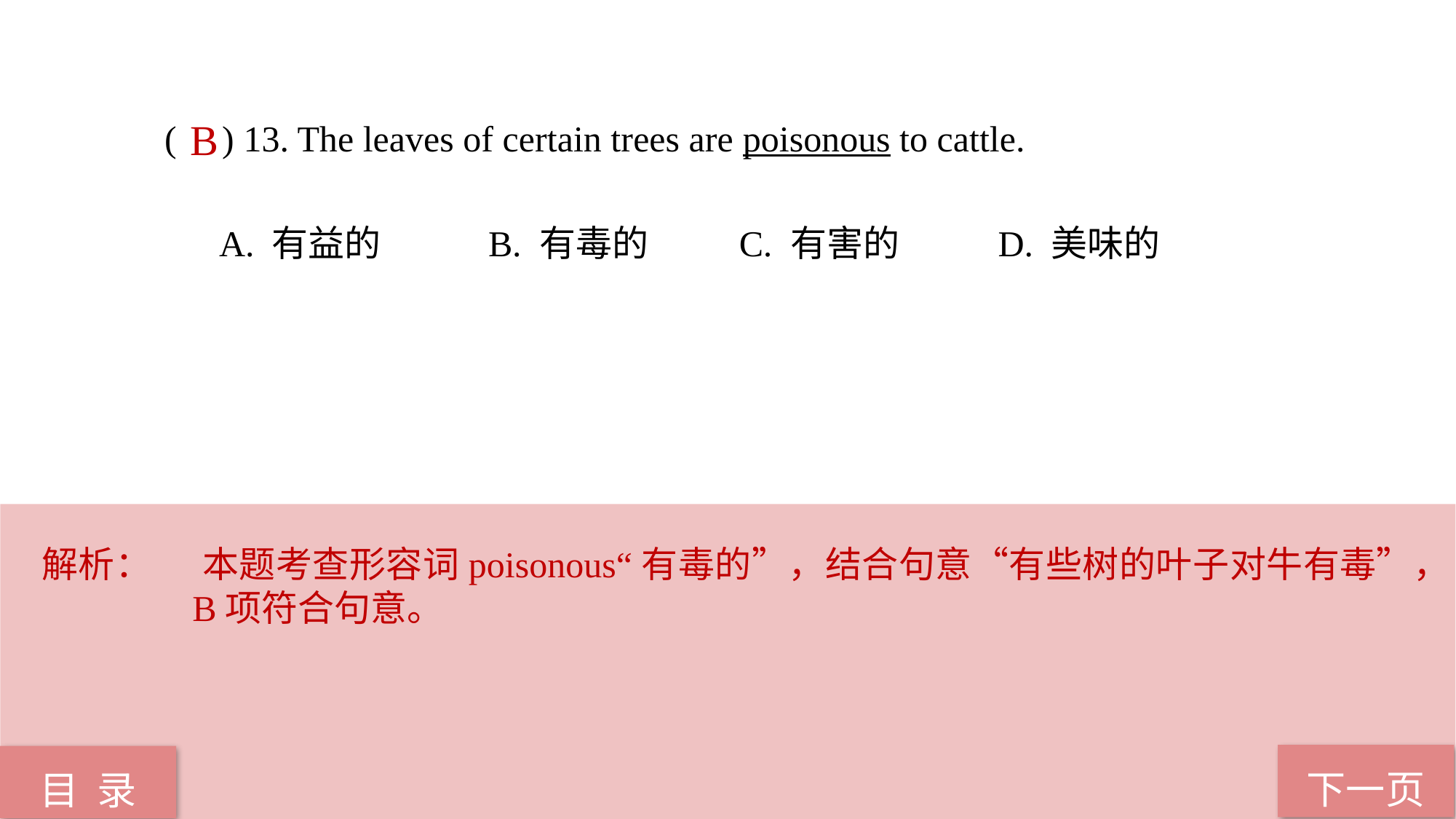

(     ) 13. The leaves of certain trees are poisonous to cattle.

      A. 有益的            B. 有毒的          C. 有害的           D. 美味的
B
解析：	 本题考查形容词poisonous“有毒的”，结合句意“有些树的叶子对牛有毒”，B项符合句意。